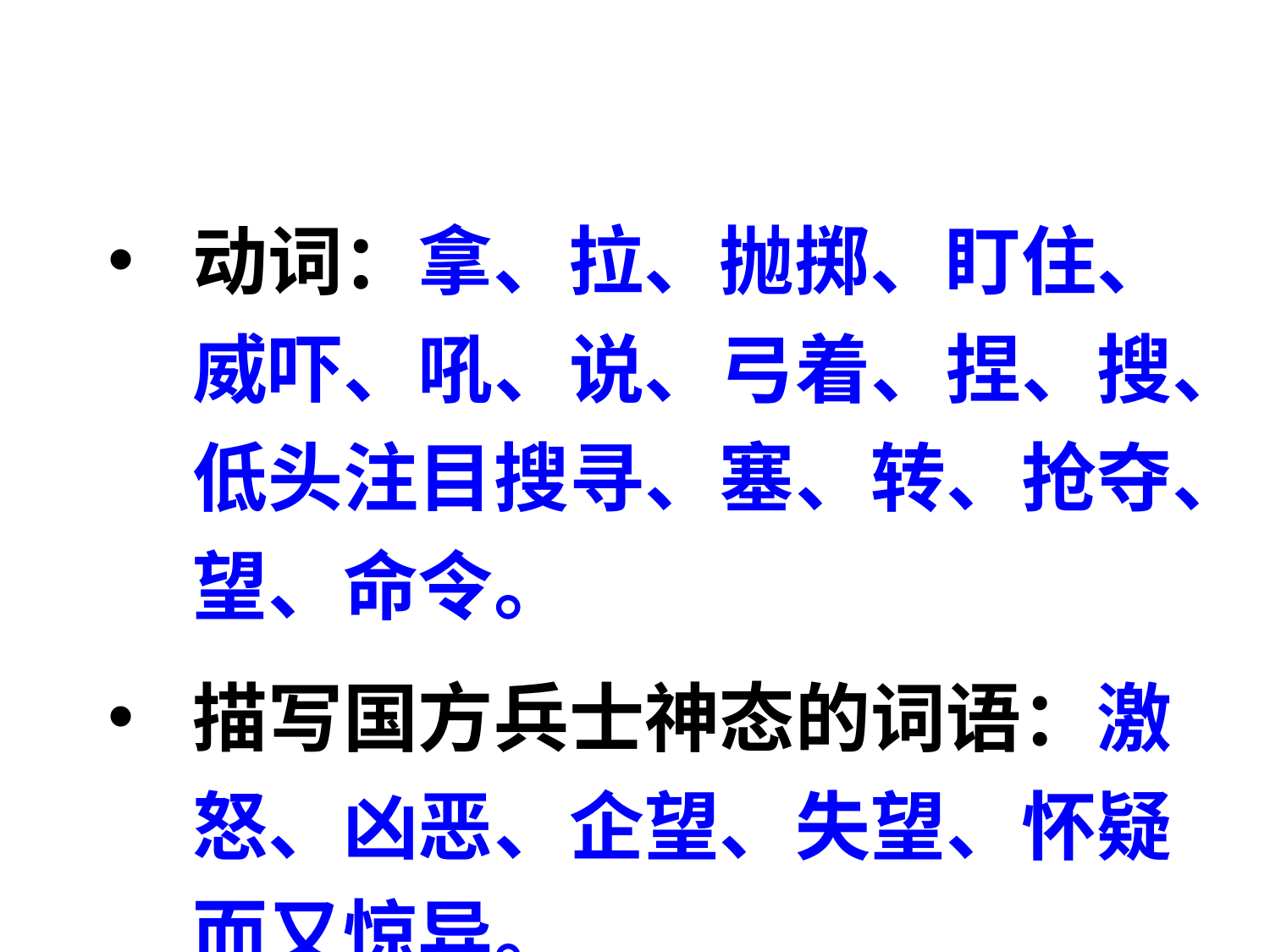

动词：拿、拉、抛掷、盯住、威吓、吼、说、弓着、捏、搜、低头注目搜寻、塞、转、抢夺、望、命令。
描写国方兵士神态的词语：激怒、凶恶、企望、失望、怀疑而又惊异。